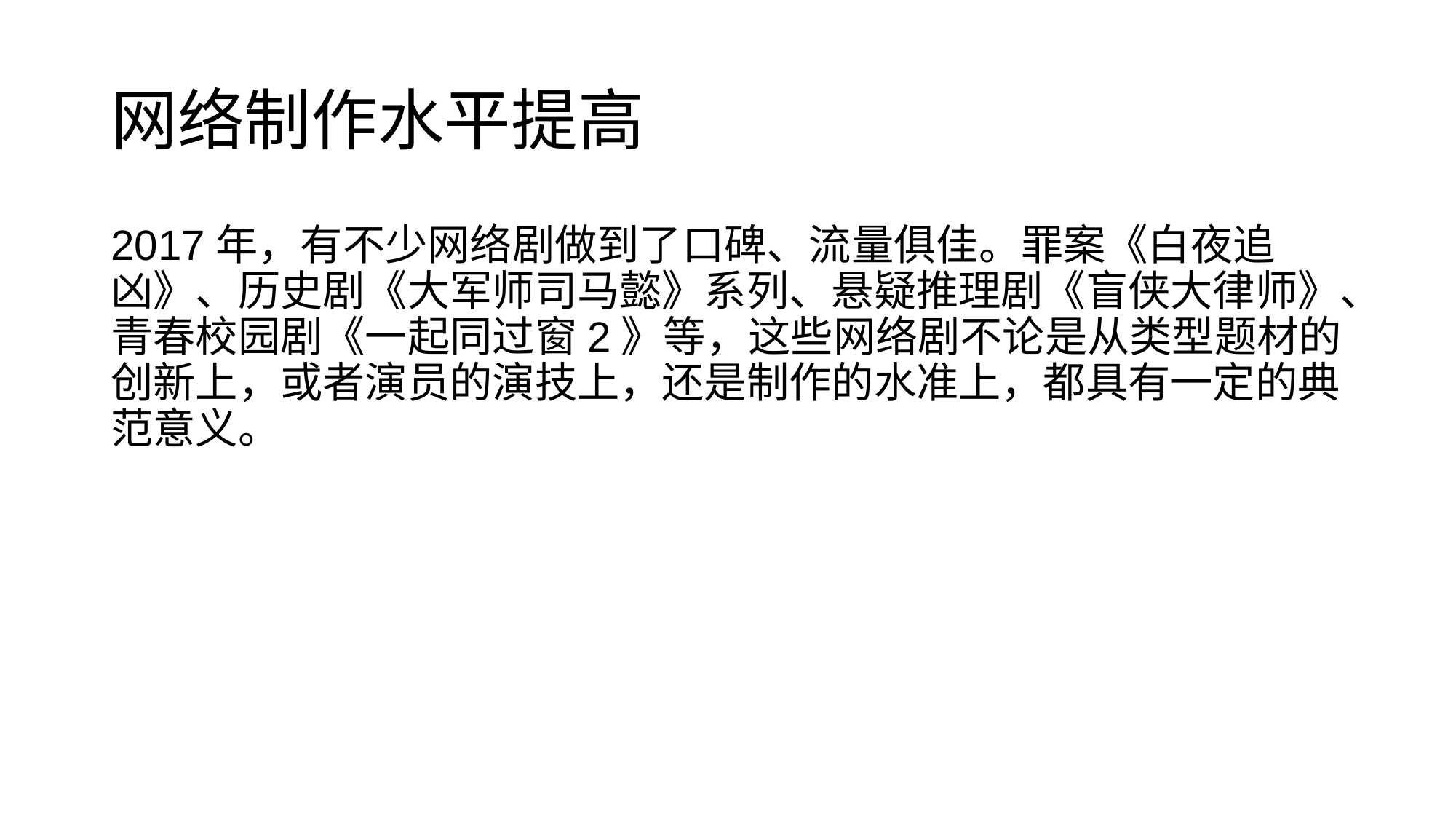

# 网络制作水平提高
2017年，有不少网络剧做到了口碑、流量俱佳。罪案《白夜追凶》、历史剧《大军师司马懿》系列、悬疑推理剧《盲侠大律师》、青春校园剧《一起同过窗2》等，这些网络剧不论是从类型题材的创新上，或者演员的演技上，还是制作的水准上，都具有一定的典范意义。